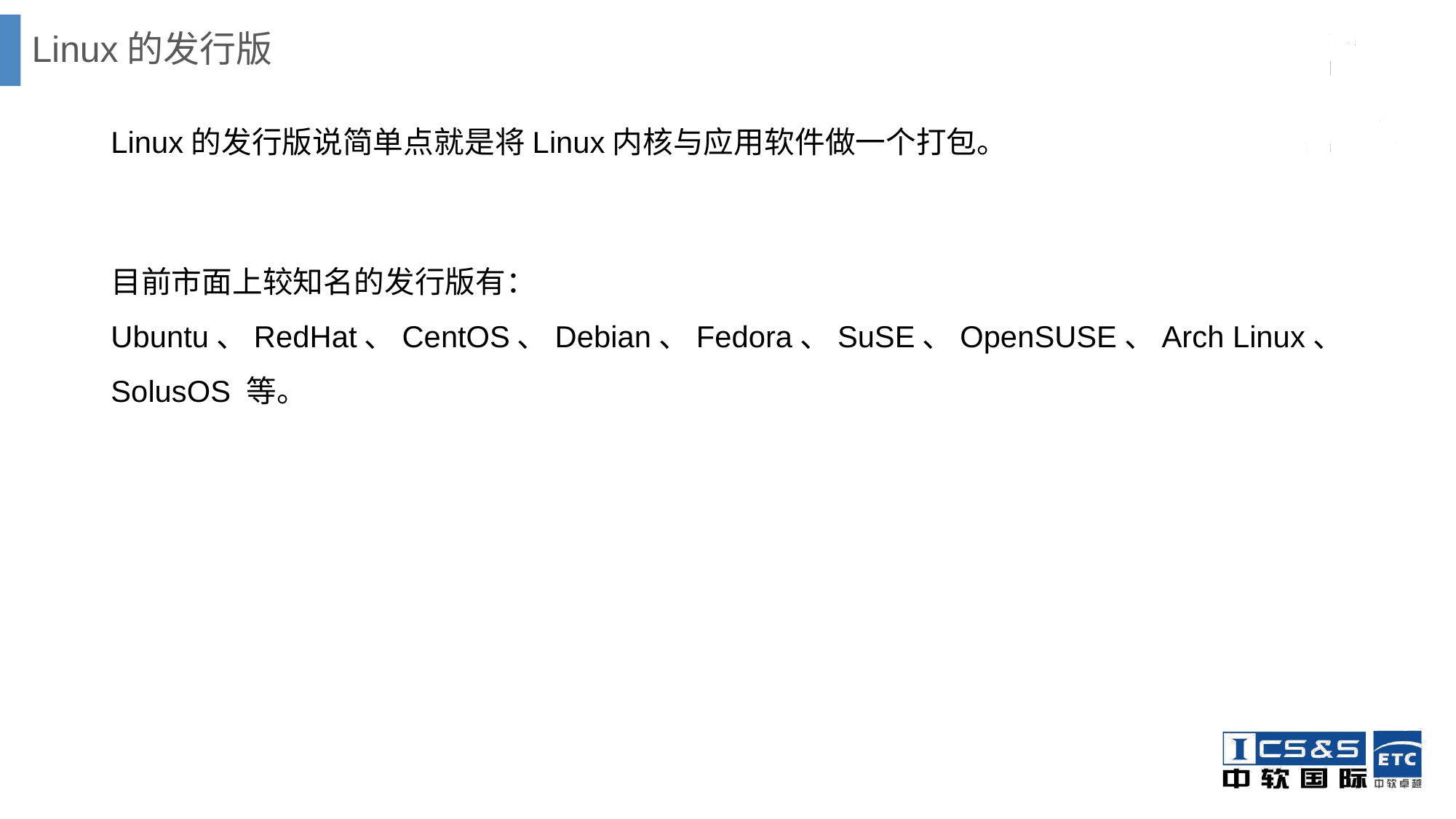

# Linux的发行版
Linux的发行版说简单点就是将Linux内核与应用软件做一个打包。

目前市面上较知名的发行版有：Ubuntu、RedHat、CentOS、Debian、Fedora、SuSE、OpenSUSE、Arch Linux、SolusOS 等。